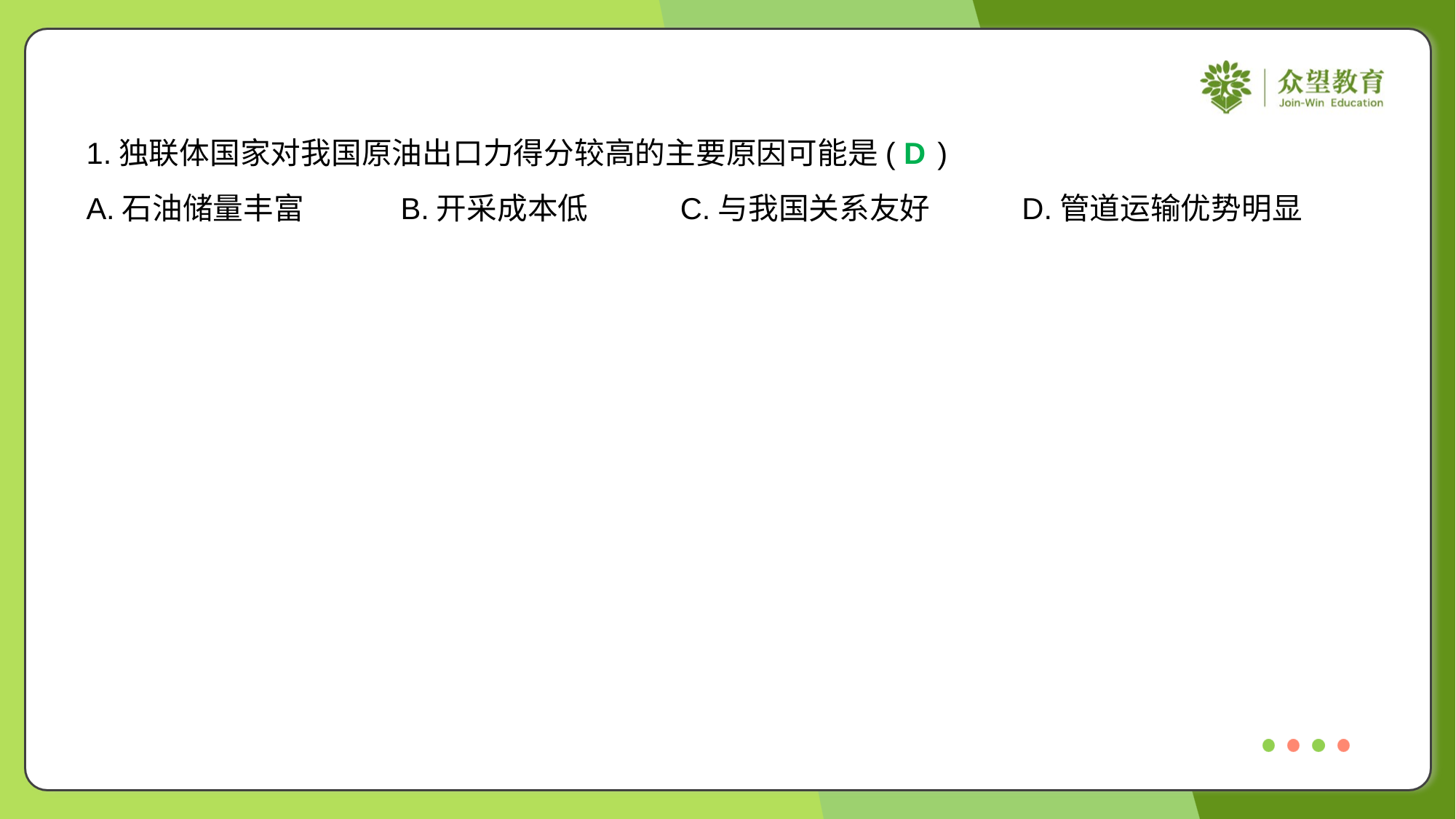

1.独联体国家对我国原油出口力得分较高的主要原因可能是(     )
D
A.石油储量丰富	B.开采成本低	C.与我国关系友好	D.管道运输优势明显